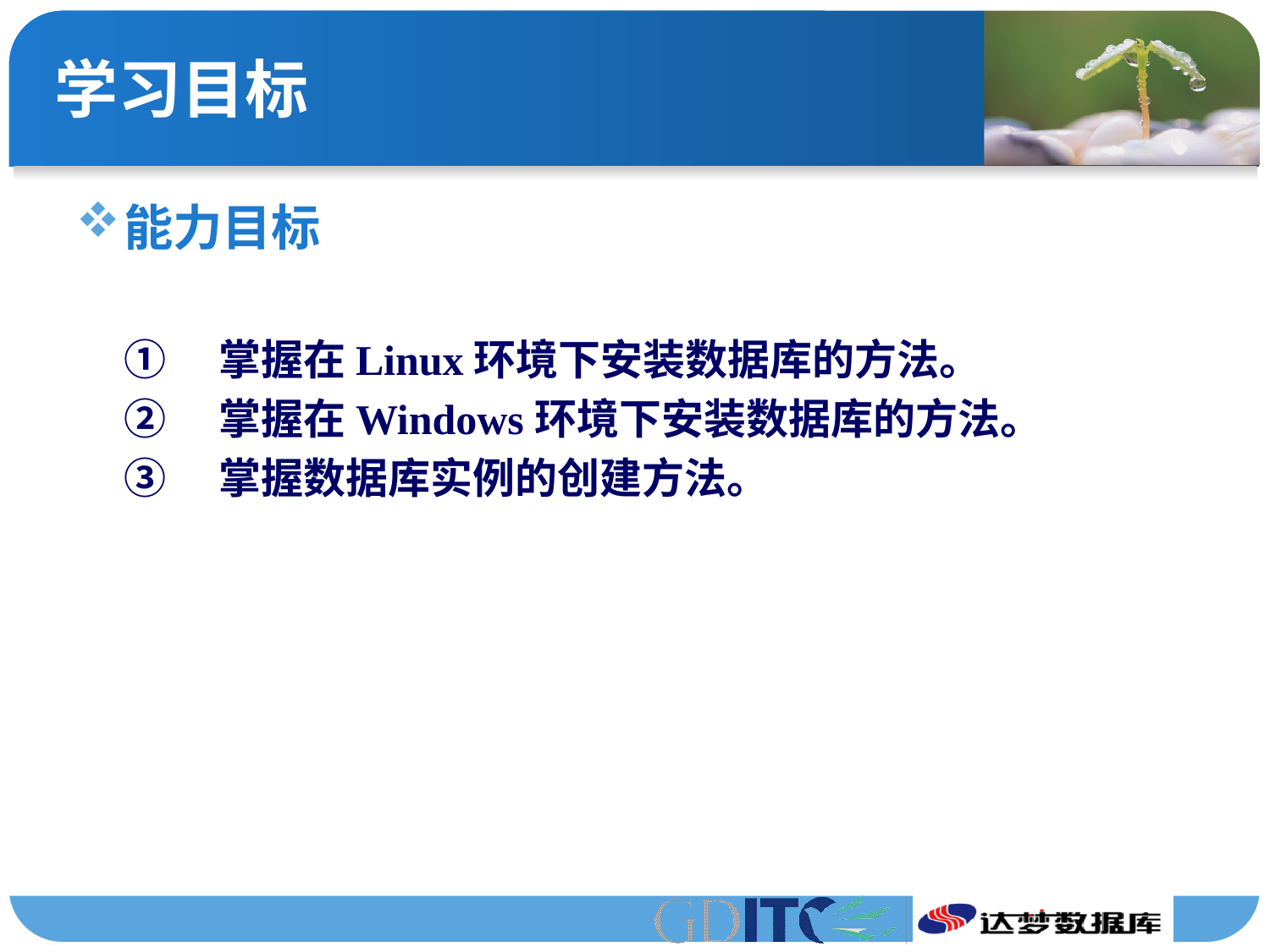

# 学习目标
能力目标

①　掌握在Linux环境下安装数据库的方法。
②　掌握在Windows环境下安装数据库的方法。
③　掌握数据库实例的创建方法。